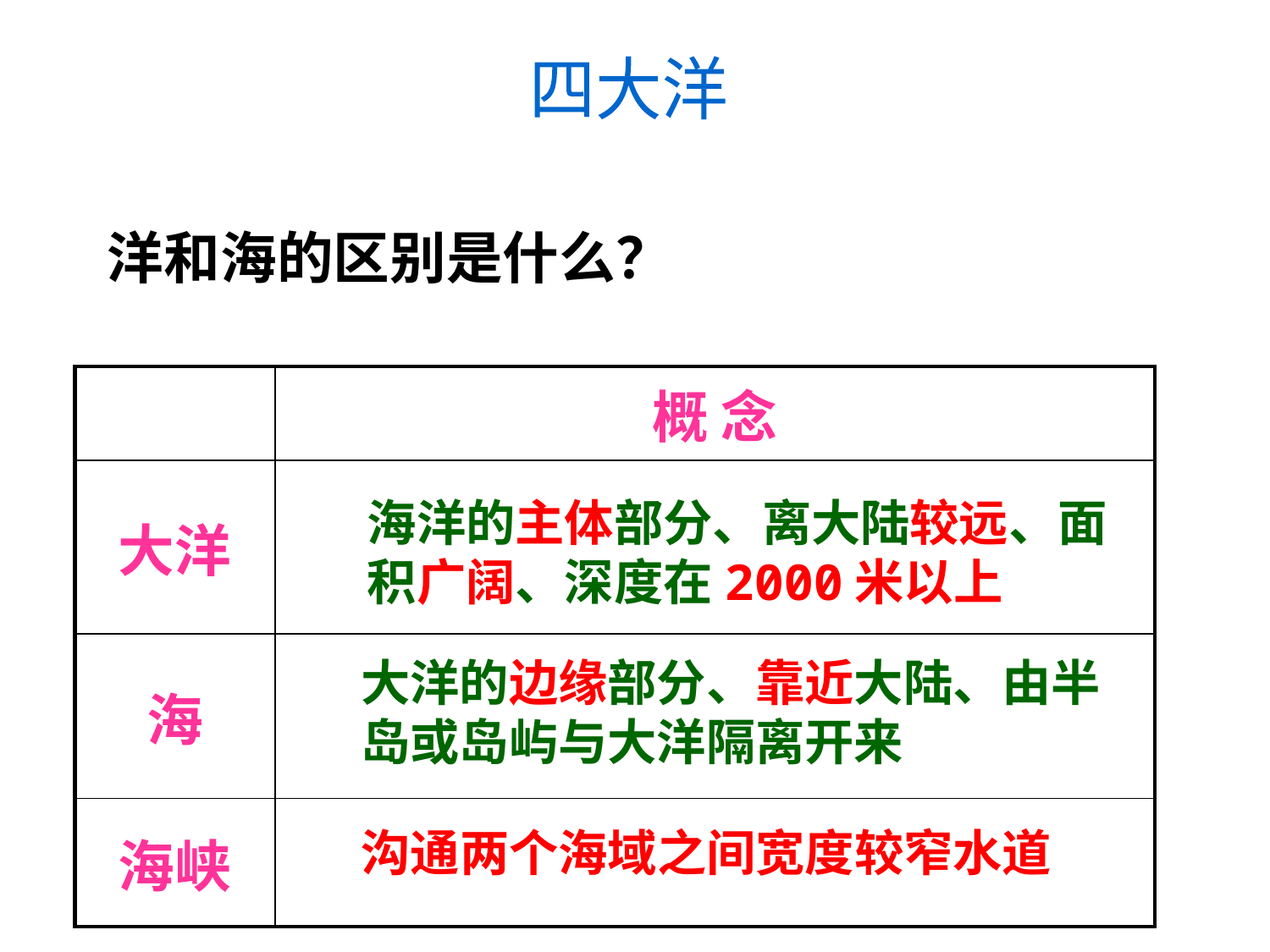

四大洋
洋和海的区别是什么？
|  | 概 念 |
| --- | --- |
| 大洋 |  |
| 海 |  |
| 海峡 |  |
海洋的主体部分、离大陆较远、面积广阔、深度在2000米以上
大洋的边缘部分、靠近大陆、由半岛或岛屿与大洋隔离开来
沟通两个海域之间宽度较窄水道